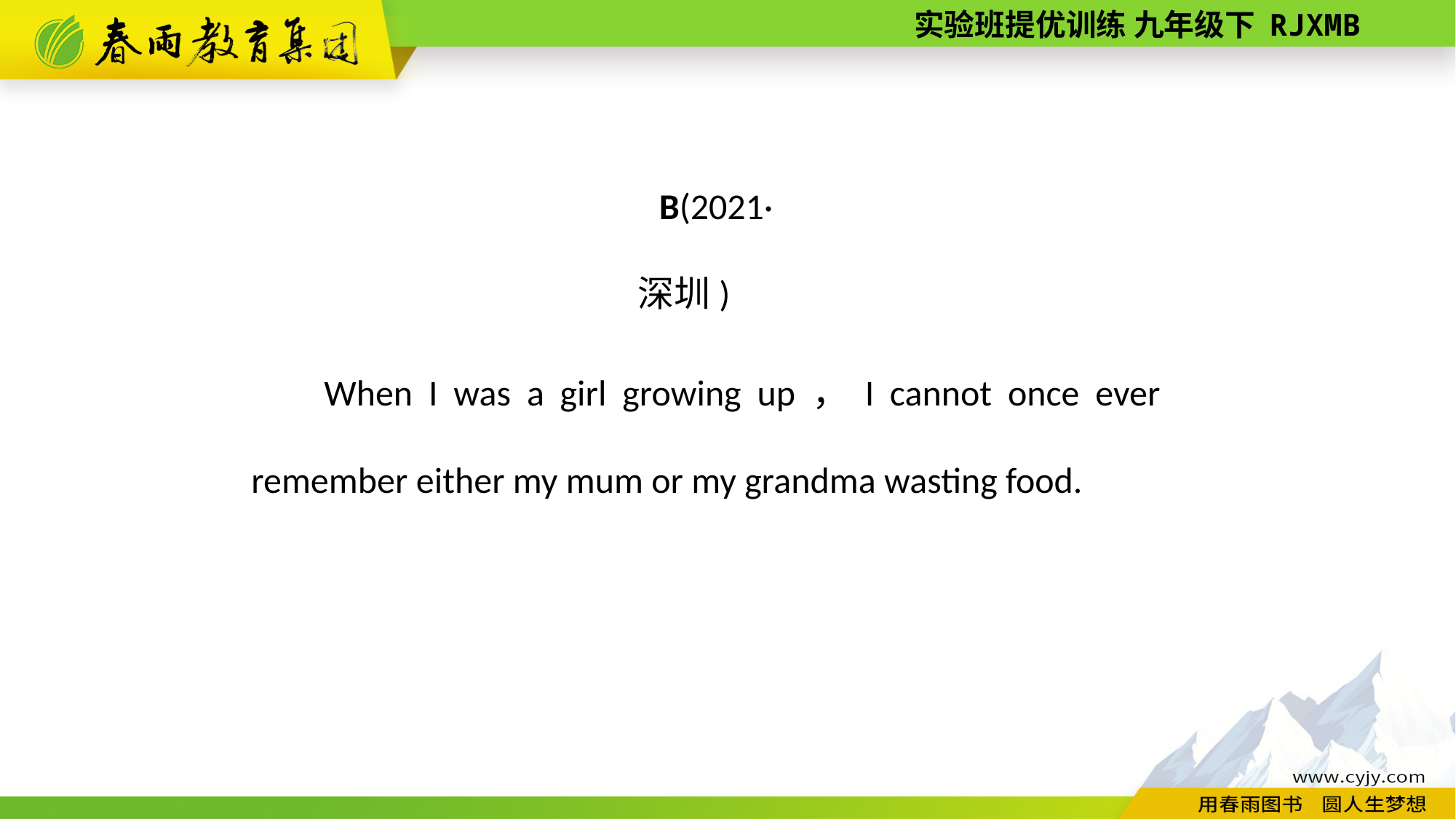

B(2021·深圳)
When I was a girl growing up，I cannot once ever remember either my mum or my grandma wasting food.